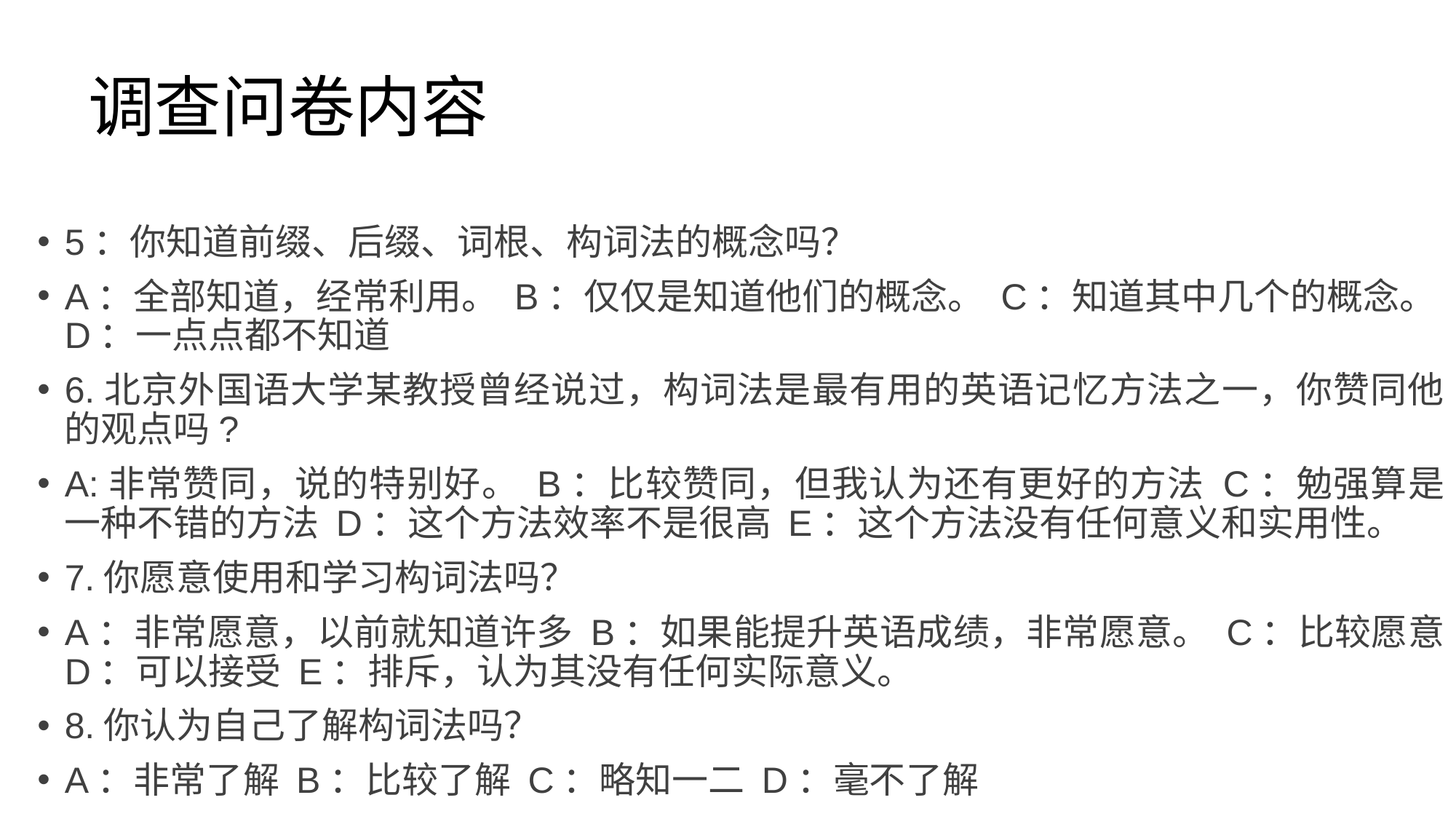

# 调查问卷内容
5：你知道前缀、后缀、词根、构词法的概念吗？
A：全部知道，经常利用。 B：仅仅是知道他们的概念。 C：知道其中几个的概念。D：一点点都不知道
6.北京外国语大学某教授曾经说过，构词法是最有用的英语记忆方法之一，你赞同他的观点吗?
A:非常赞同，说的特别好。 B：比较赞同，但我认为还有更好的方法 C：勉强算是一种不错的方法 D：这个方法效率不是很高 E：这个方法没有任何意义和实用性。
7.你愿意使用和学习构词法吗？
A：非常愿意，以前就知道许多 B：如果能提升英语成绩，非常愿意。 C：比较愿意 D：可以接受 E：排斥，认为其没有任何实际意义。
8.你认为自己了解构词法吗？
A：非常了解 B：比较了解 C：略知一二 D：毫不了解